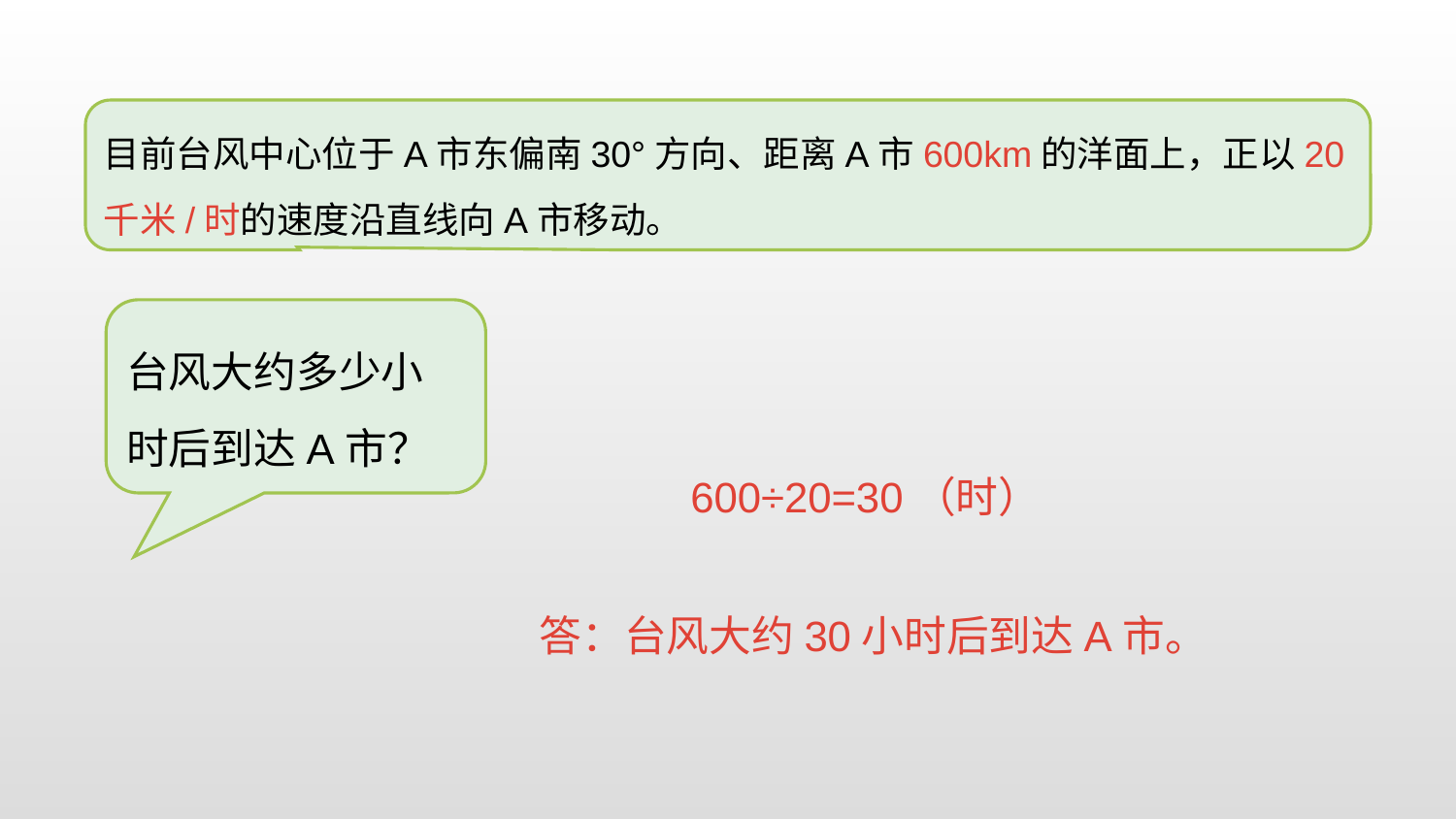

目前台风中心位于A市东偏南30°方向、距离A市600km的洋面上，正以20千米/时的速度沿直线向A市移动。
台风大约多少小时后到达A市？
600÷20=30（时）
答：台风大约30小时后到达A市。